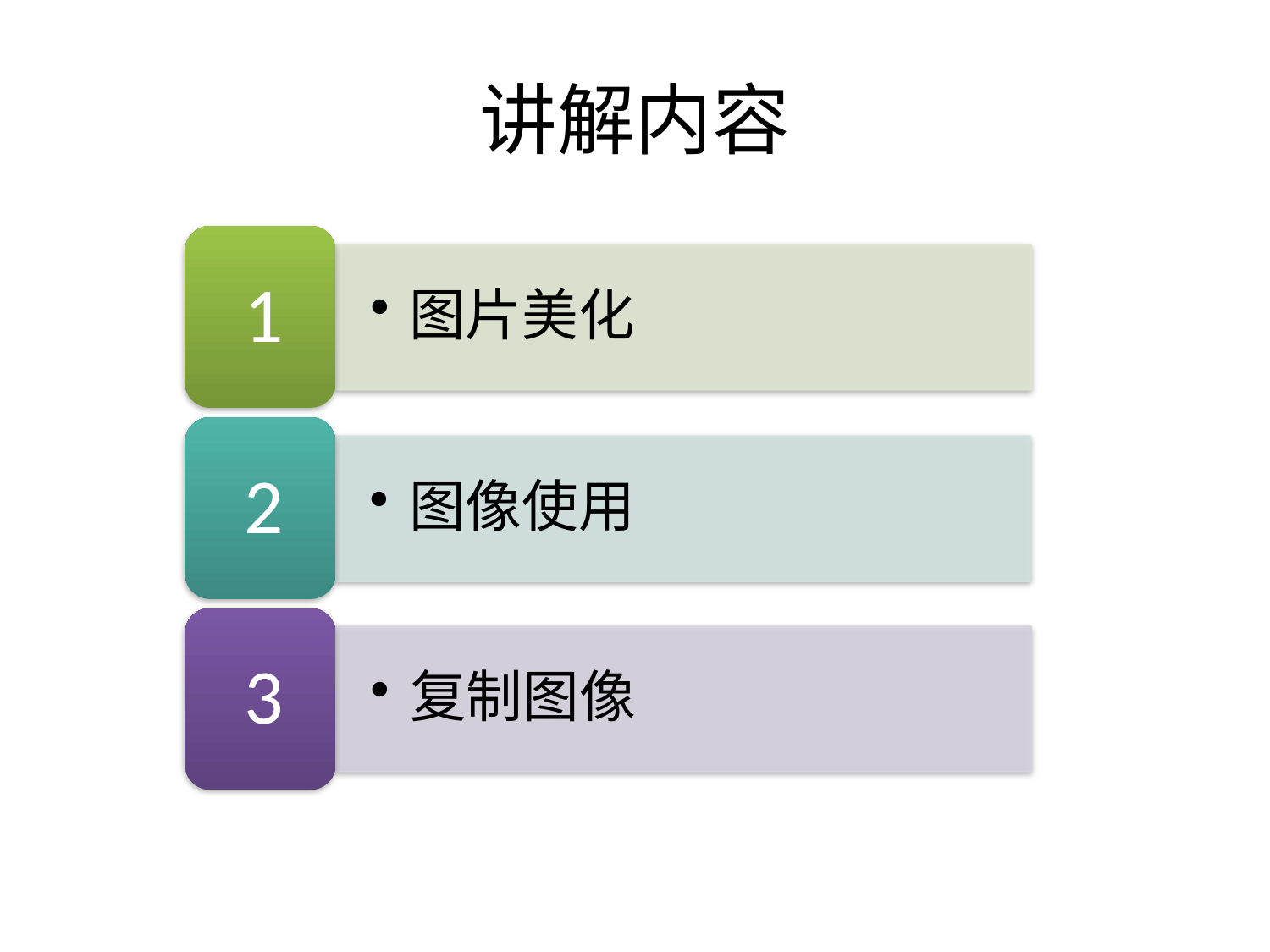

# 讲解内容
图片美化
1
图像使用
2
复制图像
3